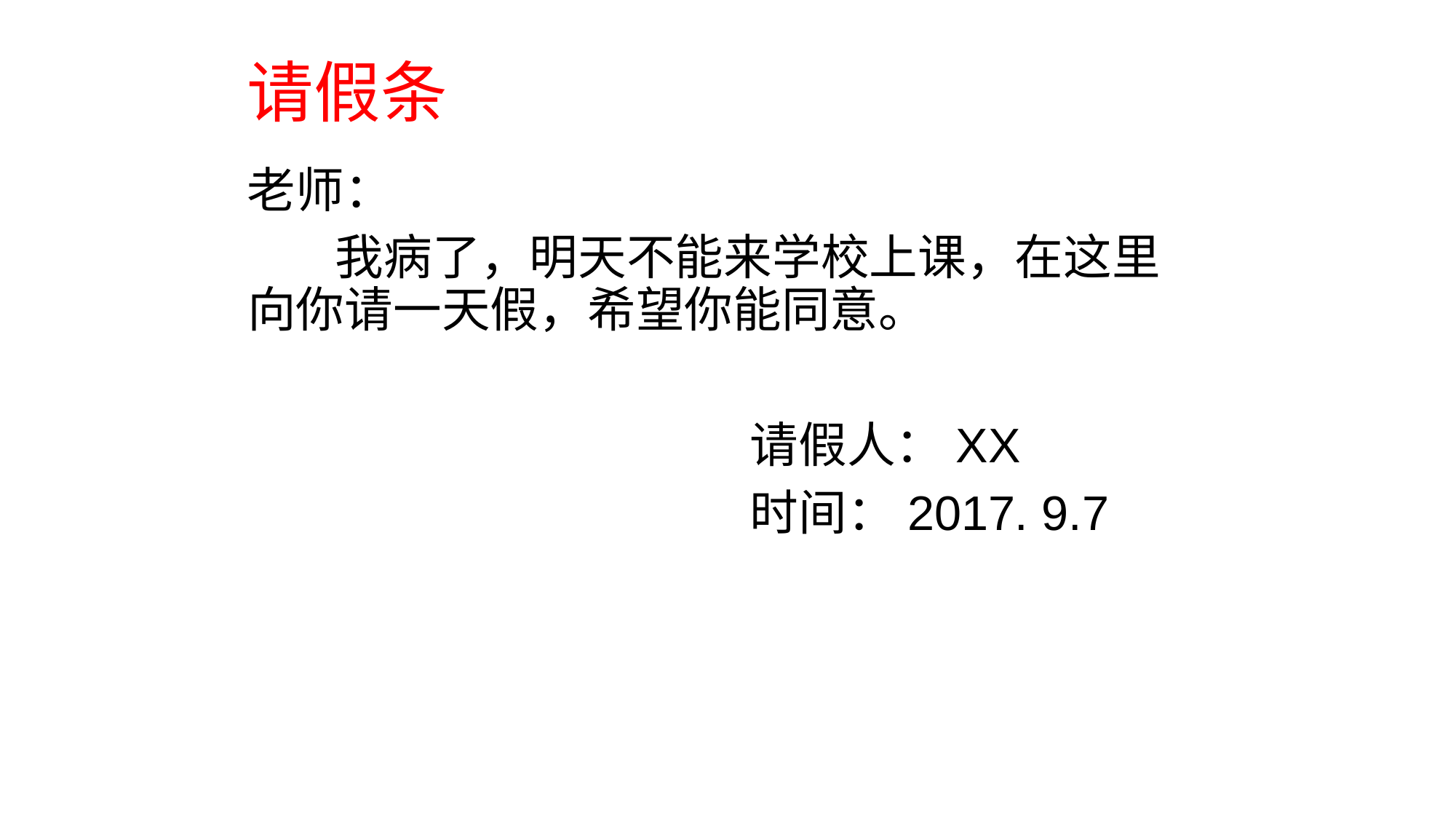

# 请假条
老师：
       我病了，明天不能来学校上课，在这里向你请一天假，希望你能同意。

                                             请假人：XX
                                             时间：2017. 9.7